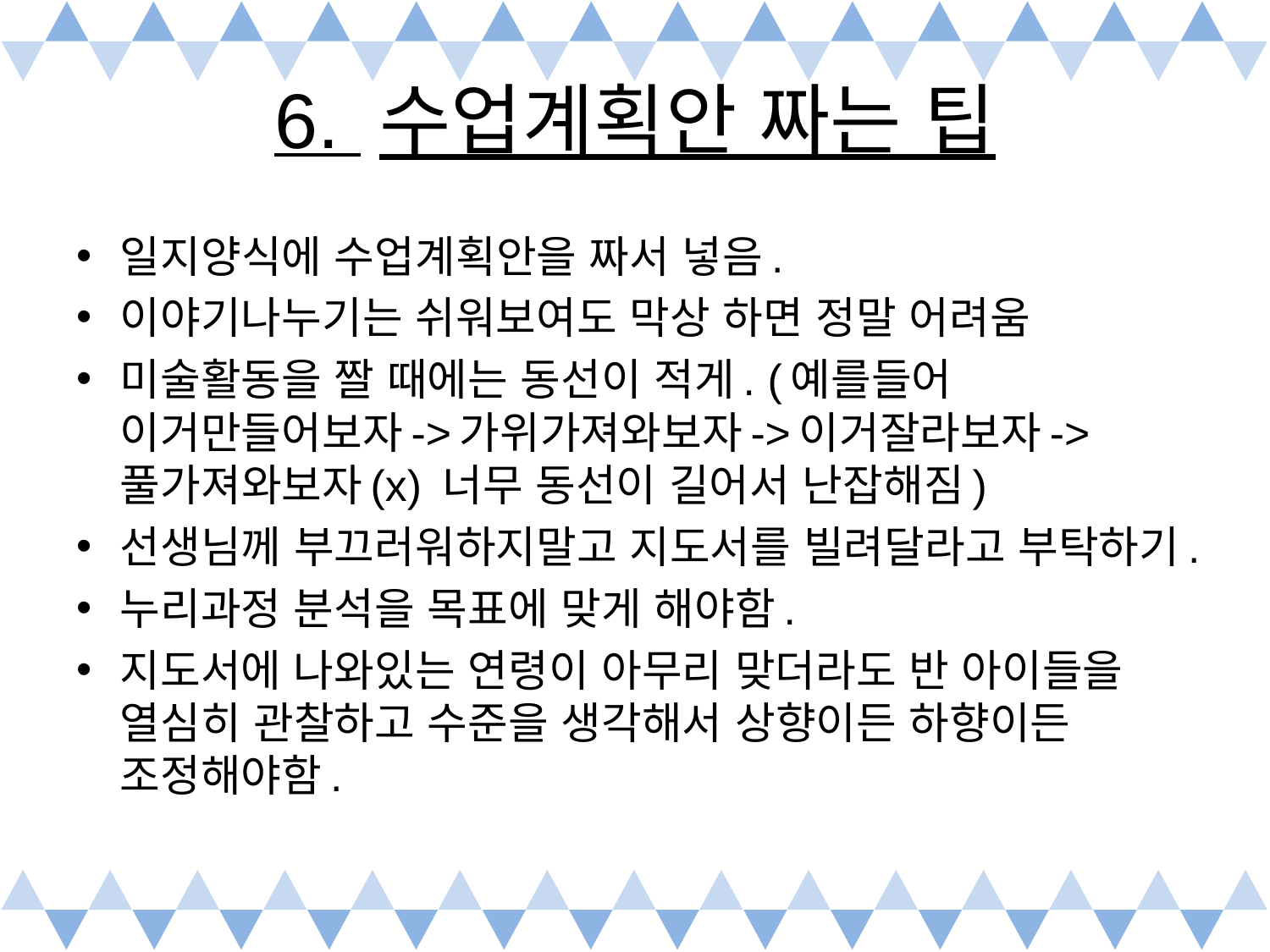

# 6. 수업계획안 짜는 팁
일지양식에 수업계획안을 짜서 넣음.
이야기나누기는 쉬워보여도 막상 하면 정말 어려움
미술활동을 짤 때에는 동선이 적게. (예를들어 이거만들어보자->가위가져와보자->이거잘라보자->풀가져와보자(x) 너무 동선이 길어서 난잡해짐)
선생님께 부끄러워하지말고 지도서를 빌려달라고 부탁하기.
누리과정 분석을 목표에 맞게 해야함.
지도서에 나와있는 연령이 아무리 맞더라도 반 아이들을 열심히 관찰하고 수준을 생각해서 상향이든 하향이든 조정해야함.